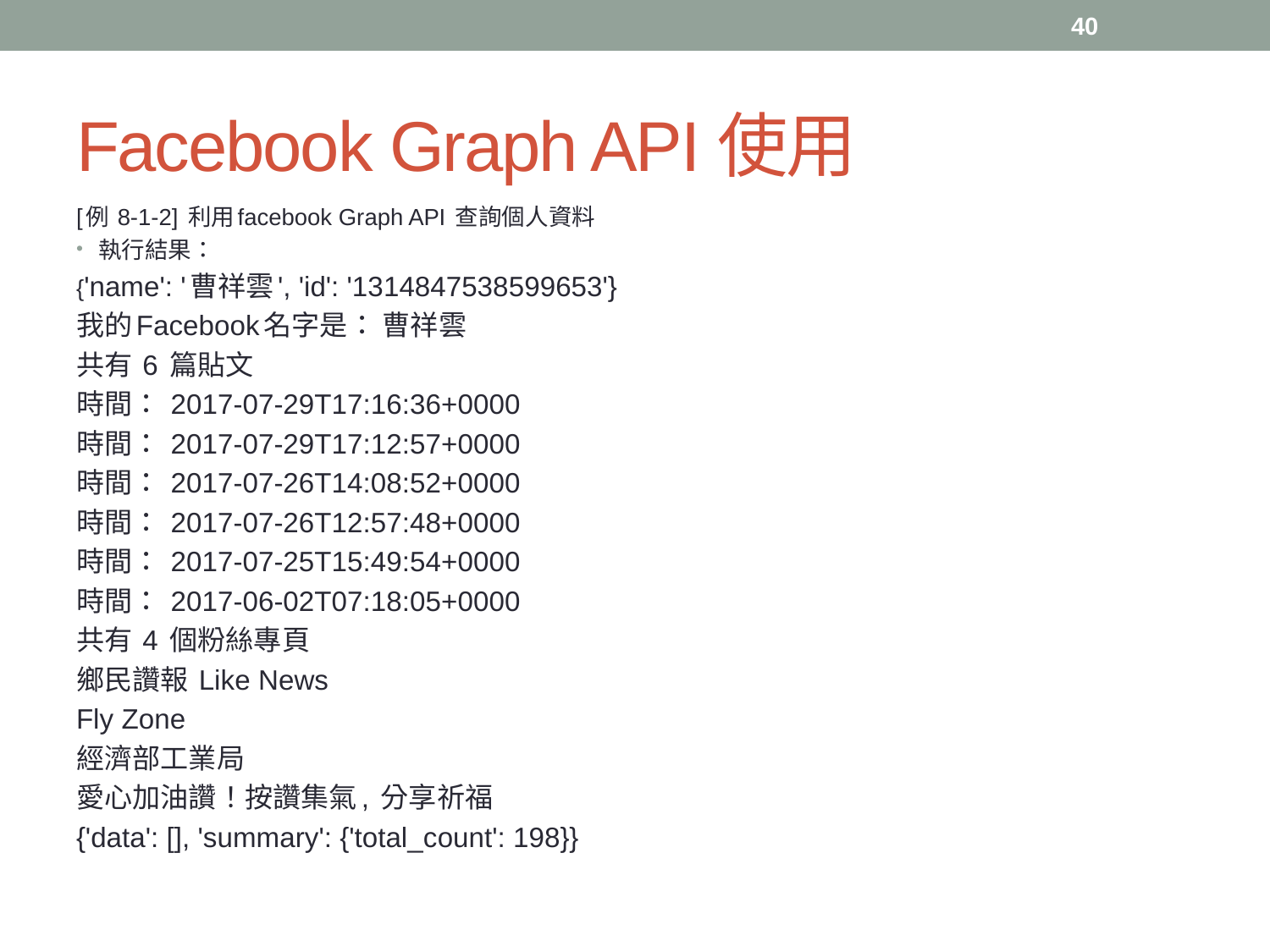

40
# Facebook Graph API使用
[例 8-1-2] 利用facebook Graph API 查詢個人資料
執行結果：
{'name': '曹祥雲', 'id': '1314847538599653'}
我的Facebook名字是： 曹祥雲
共有 6 篇貼文
時間： 2017-07-29T17:16:36+0000
時間： 2017-07-29T17:12:57+0000
時間： 2017-07-26T14:08:52+0000
時間： 2017-07-26T12:57:48+0000
時間： 2017-07-25T15:49:54+0000
時間： 2017-06-02T07:18:05+0000
共有 4 個粉絲專頁
鄉民讚報 Like News
Fly Zone
經濟部工業局
愛心加油讚！按讚集氣, 分享祈福
{'data': [], 'summary': {'total_count': 198}}